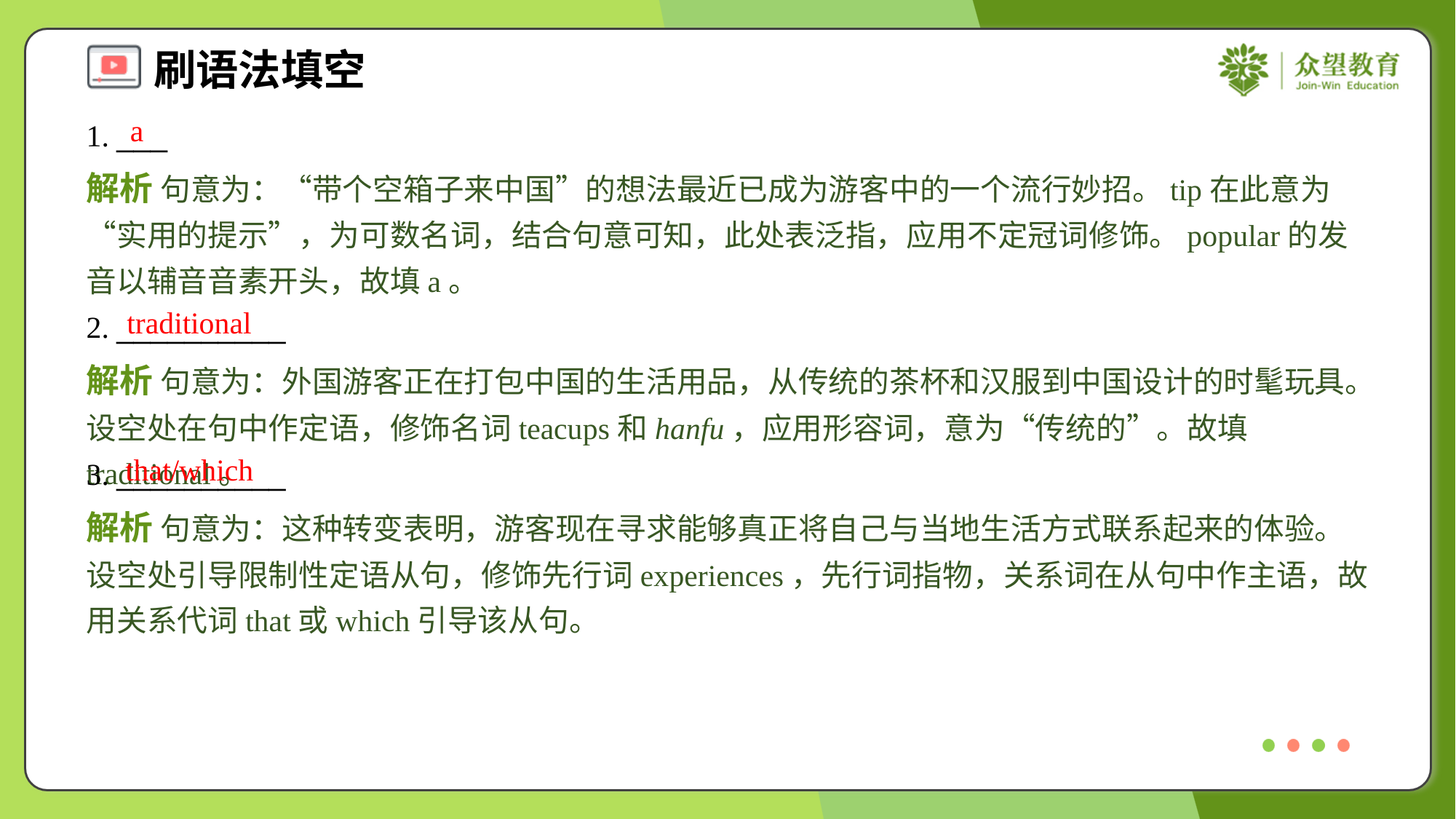

a
1. ___
解析 句意为：“带个空箱子来中国”的想法最近已成为游客中的一个流行妙招。tip在此意为“实用的提示”，为可数名词，结合句意可知，此处表泛指，应用不定冠词修饰。popular的发音以辅音音素开头，故填a。
traditional
2. __________
解析 句意为：外国游客正在打包中国的生活用品，从传统的茶杯和汉服到中国设计的时髦玩具。设空处在句中作定语，修饰名词teacups和hanfu，应用形容词，意为“传统的”。故填traditional。
that/which
3. __________
解析 句意为：这种转变表明，游客现在寻求能够真正将自己与当地生活方式联系起来的体验。设空处引导限制性定语从句，修饰先行词experiences，先行词指物，关系词在从句中作主语，故用关系代词that或which引导该从句。